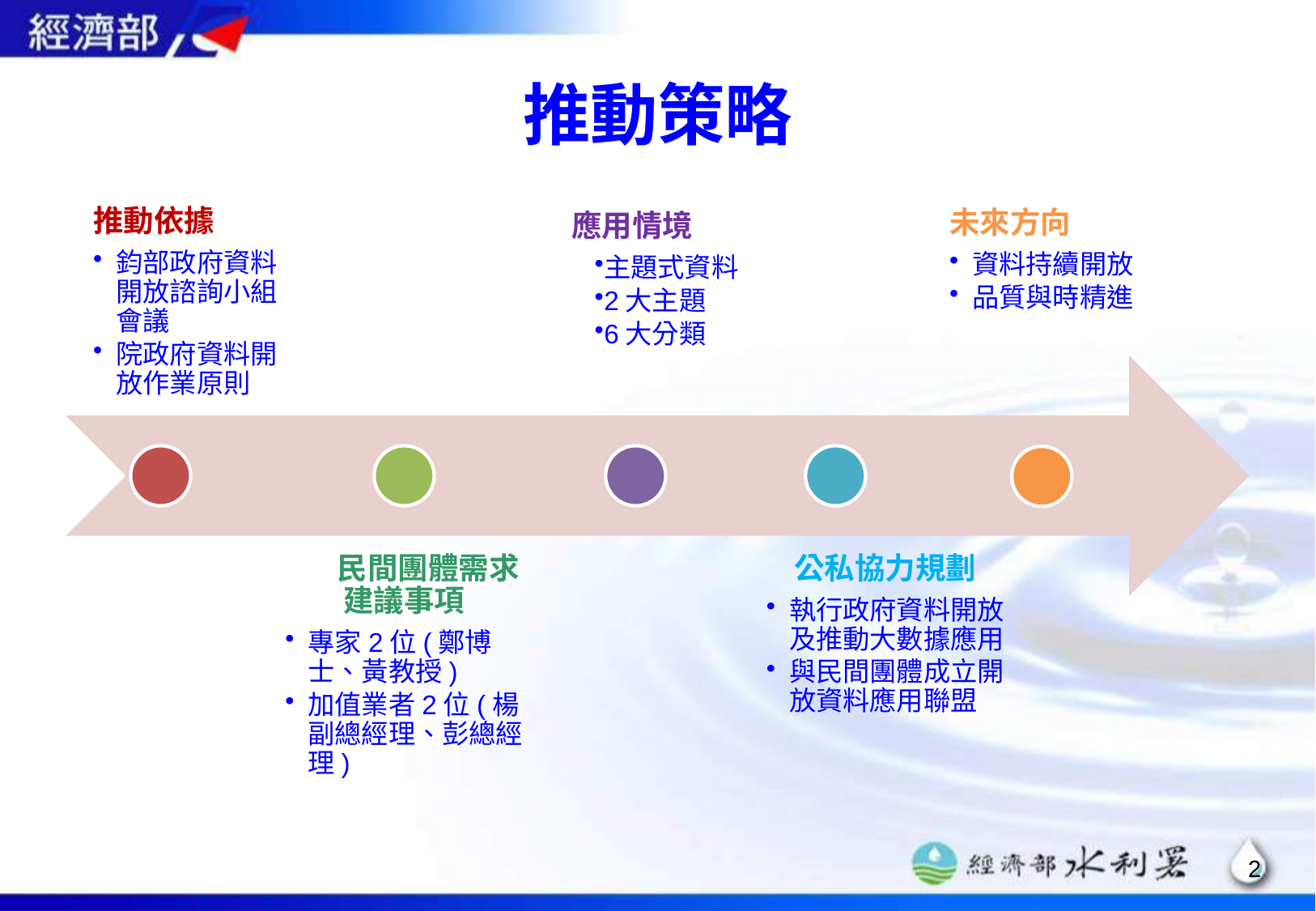

# 推動策略

應用情境
主題式資料
2大主題
6大分類

未來方向
資料持續開放
品質與時精進

推動依據
鈞部政府資料開放諮詢小組會議
院政府資料開放作業原則

      民間團體需求建議事項
專家2位(鄭博士、黃教授)
加值業者2位(楊副總經理、彭總經理)

公私協力規劃
執行政府資料開放及推動大數據應用
與民間團體成立開放資料應用聯盟
2